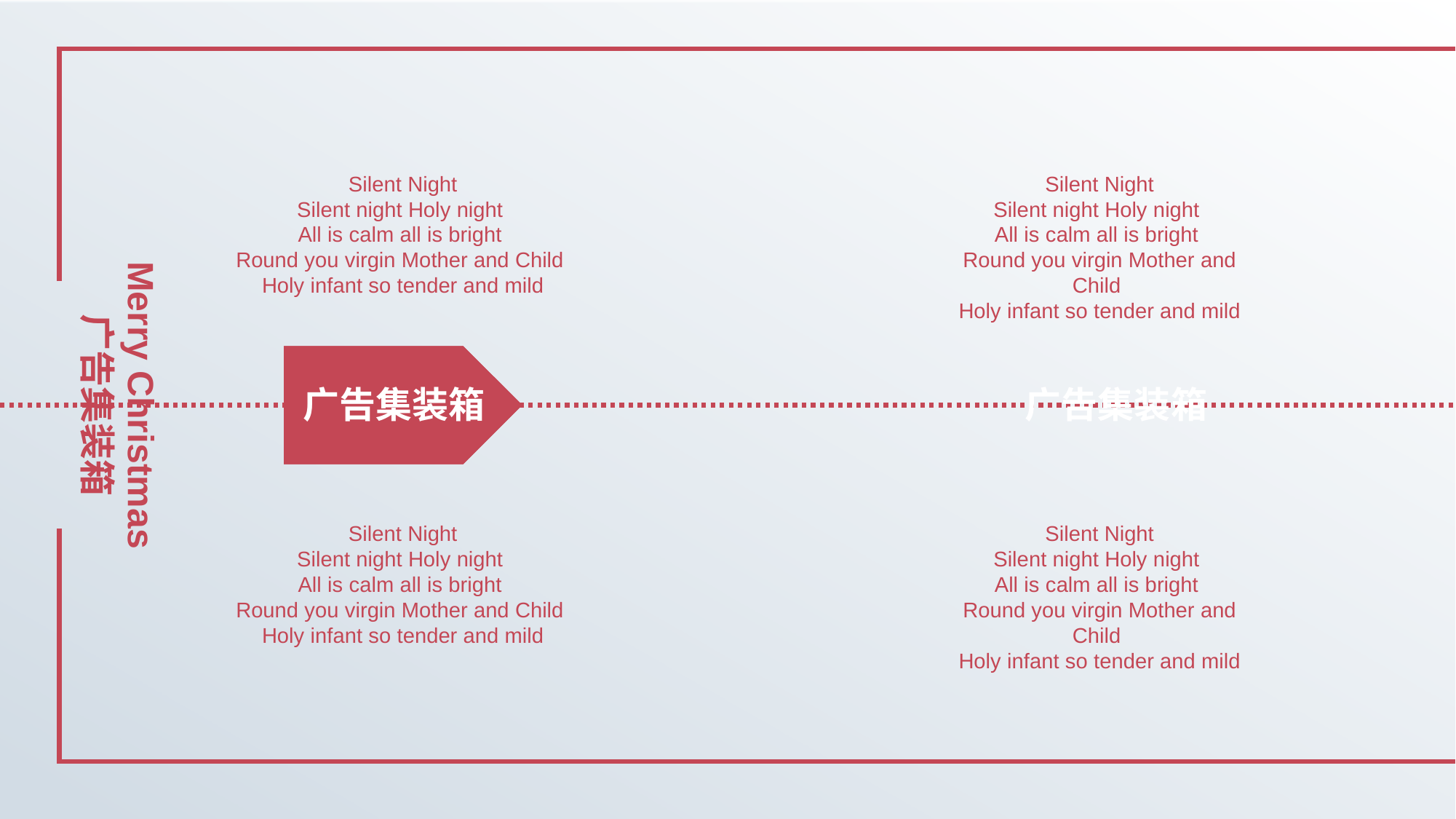

Silent Night
Silent night Holy night 
All is calm all is bright 
Round you virgin Mother and Child 
Holy infant so tender and mild
Silent Night
Silent night Holy night 
All is calm all is bright 
Round you virgin Mother and Child 
Holy infant so tender and mild
Merry Christmas
广告集装箱

广告集装箱
广告集装箱
Silent Night
Silent night Holy night 
All is calm all is bright 
Round you virgin Mother and Child 
Holy infant so tender and mild
Silent Night
Silent night Holy night 
All is calm all is bright 
Round you virgin Mother and Child 
Holy infant so tender and mild